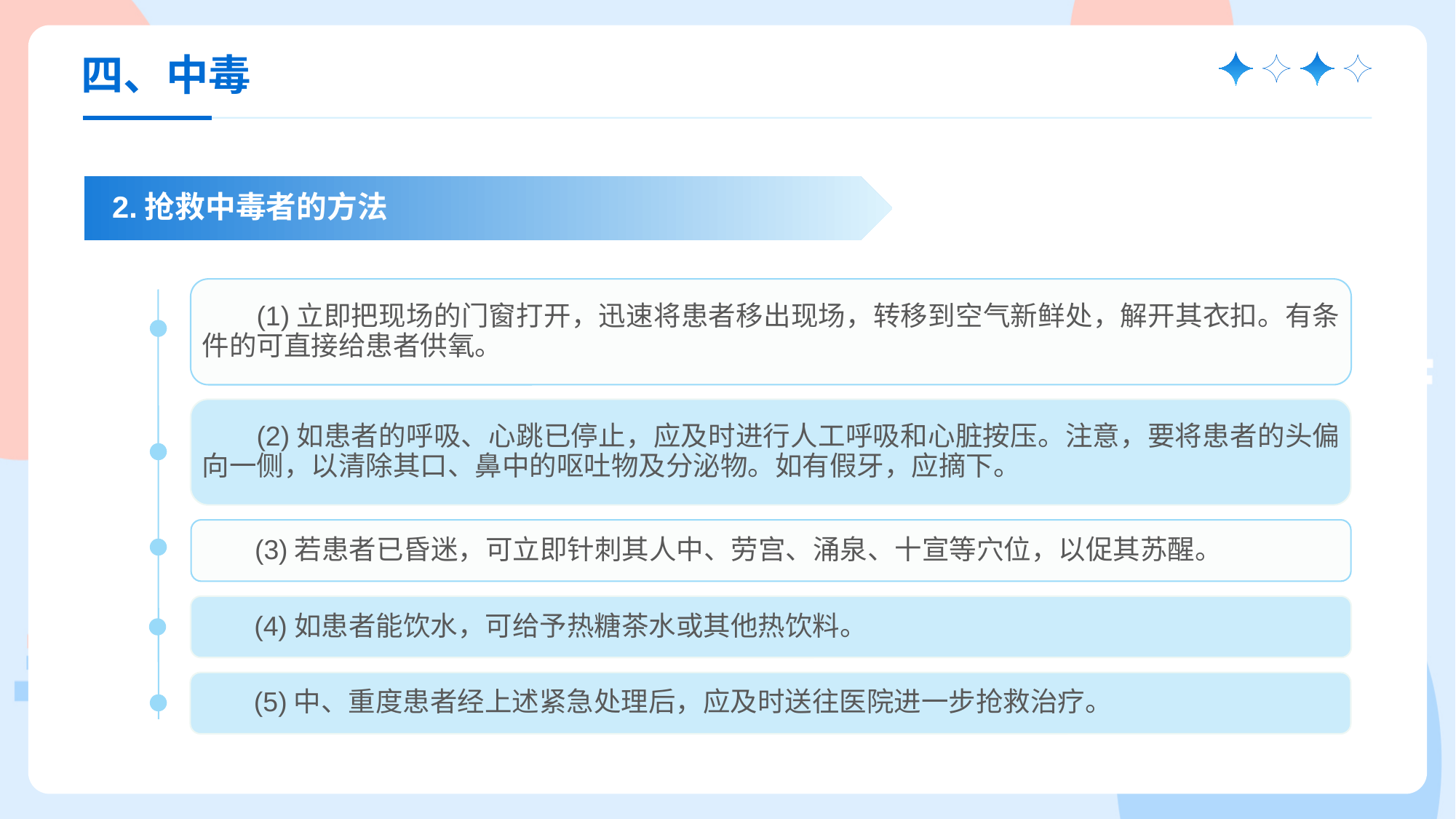

四、中毒
2.抢救中毒者的方法
(1)立即把现场的门窗打开，迅速将患者移出现场，转移到空气新鲜处，解开其衣扣。有条件的可直接给患者供氧。

(2)如患者的呼吸、心跳已停止，应及时进行人工呼吸和心脏按压。注意，要将患者的头偏向一侧，以清除其口、鼻中的呕吐物及分泌物。如有假牙，应摘下。
(3)若患者已昏迷，可立即针刺其人中、劳宫、涌泉、十宣等穴位，以促其苏醒。
(4)如患者能饮水，可给予热糖茶水或其他热饮料。

(5)中、重度患者经上述紧急处理后，应及时送往医院进一步抢救治疗。